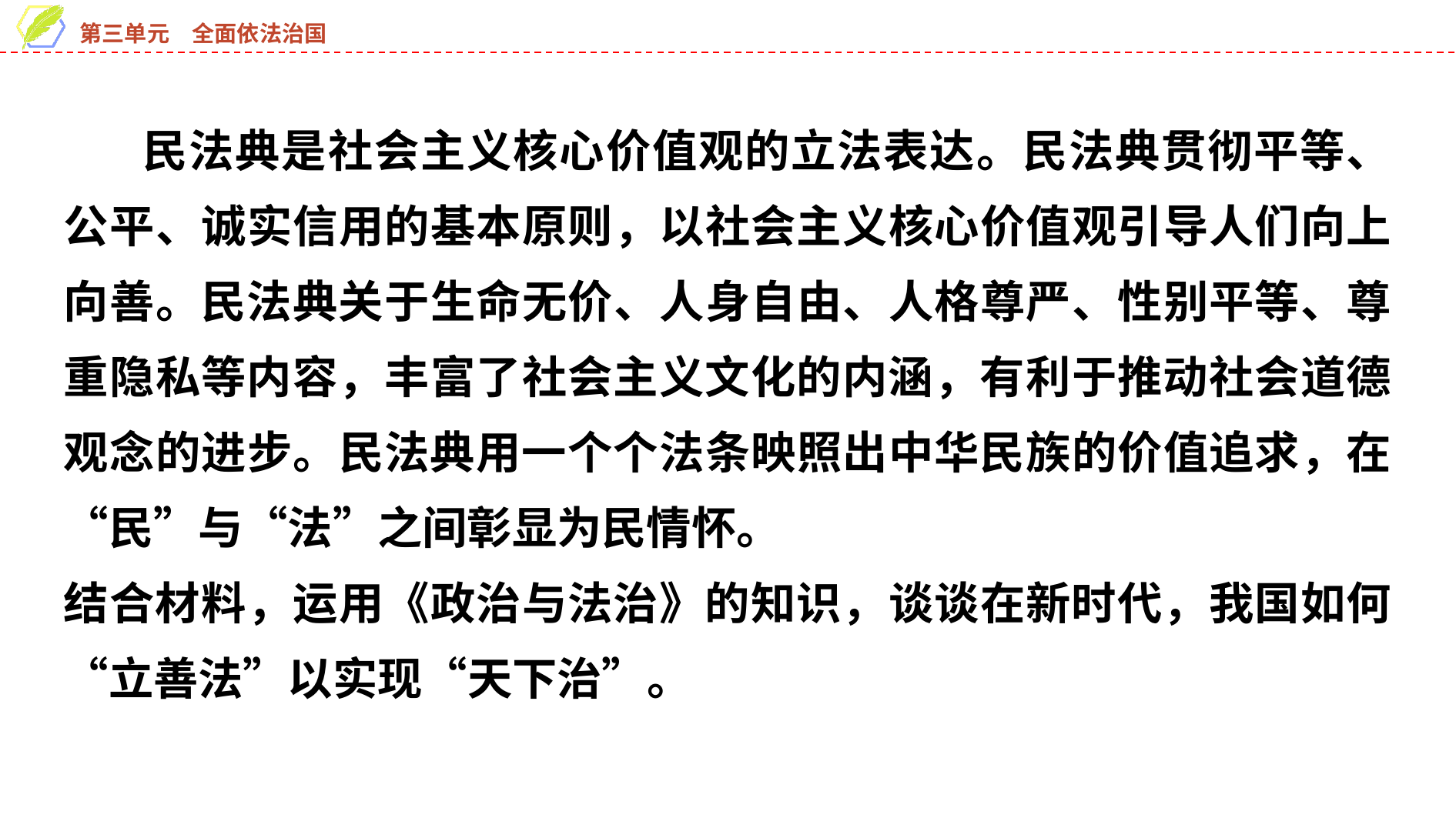

民法典是社会主义核心价值观的立法表达。民法典贯彻平等、公平、诚实信用的基本原则，以社会主义核心价值观引导人们向上向善。民法典关于生命无价、人身自由、人格尊严、性别平等、尊重隐私等内容，丰富了社会主义文化的内涵，有利于推动社会道德观念的进步。民法典用一个个法条映照出中华民族的价值追求，在“民”与“法”之间彰显为民情怀。
结合材料，运用《政治与法治》的知识，谈谈在新时代，我国如何“立善法”以实现“天下治”。